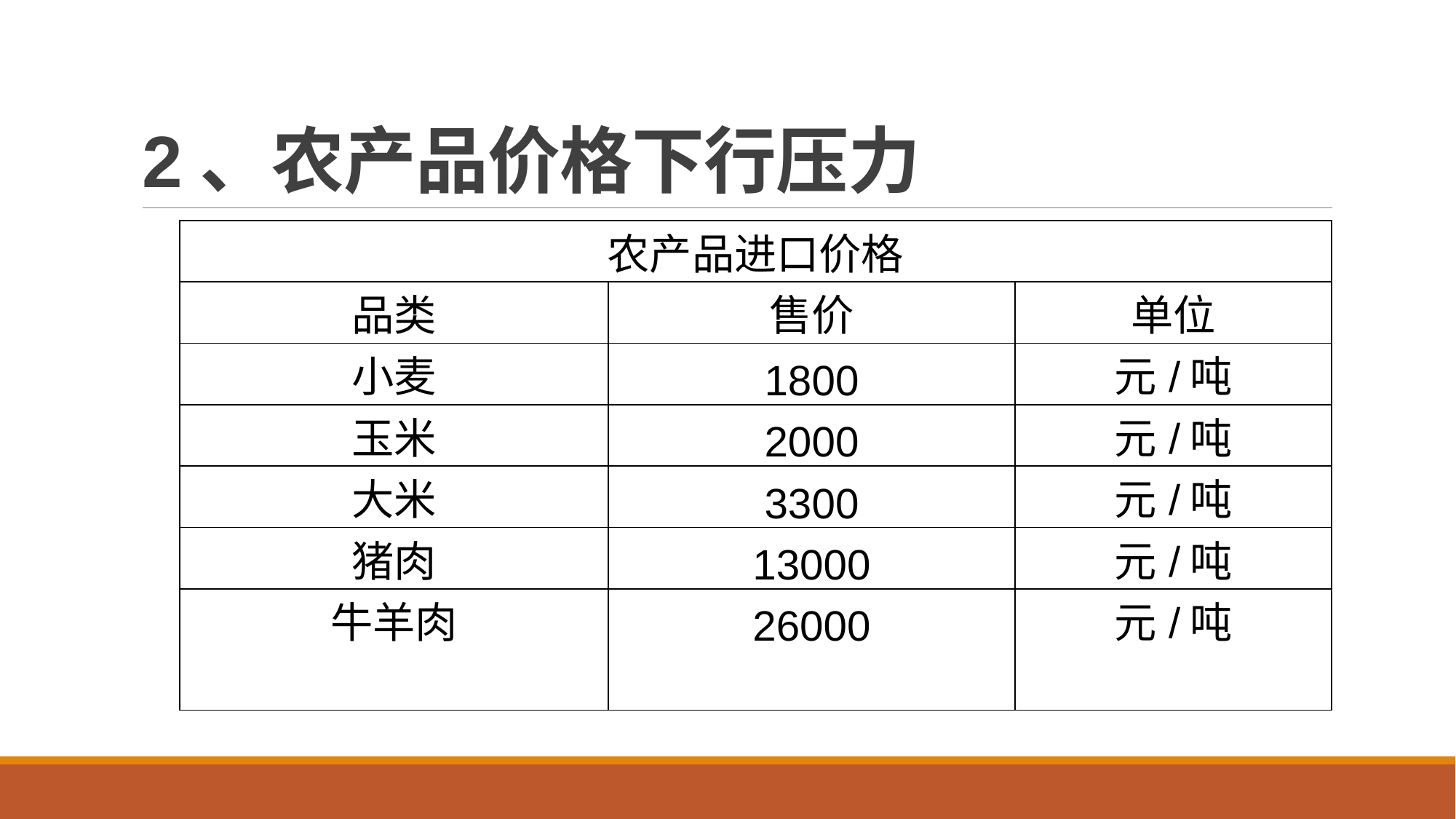

# 2、农产品价格下行压力
| 农产品进口价格 |  |  |
| --- | --- | --- |
| 品类 | 售价 | 单位 |
| 小麦 | 1800 | 元/吨 |
| 玉米 | 2000 | 元/吨 |
| 大米 | 3300 | 元/吨 |
| 猪肉 | 13000 | 元/吨 |
| 牛羊肉 | 26000 | 元/吨 |
|  |  |  |